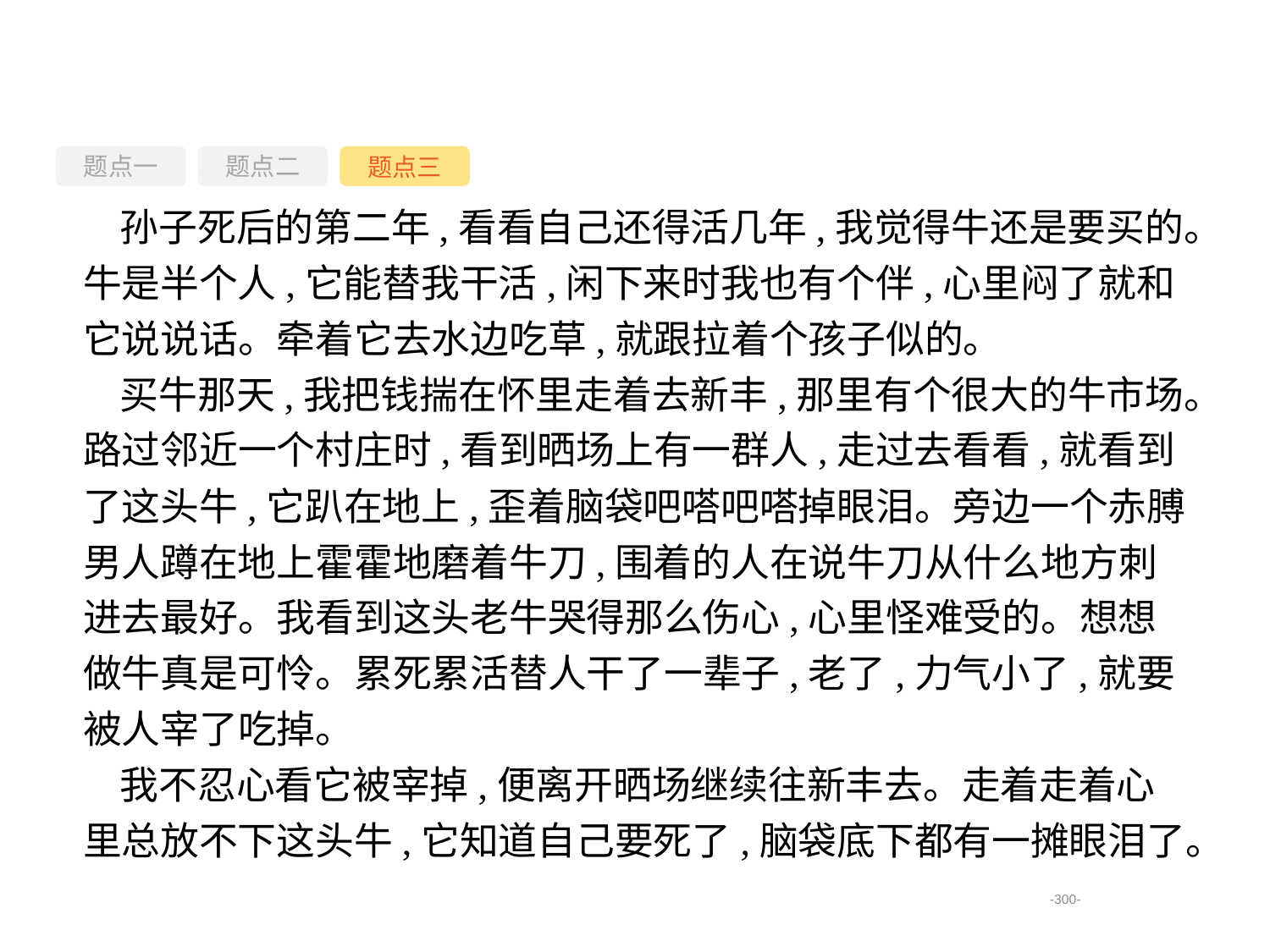

题点一
题点三
题点二
孙子死后的第二年,看看自己还得活几年,我觉得牛还是要买的。牛是半个人,它能替我干活,闲下来时我也有个伴,心里闷了就和它说说话。牵着它去水边吃草,就跟拉着个孩子似的。
买牛那天,我把钱揣在怀里走着去新丰,那里有个很大的牛市场。路过邻近一个村庄时,看到晒场上有一群人,走过去看看,就看到了这头牛,它趴在地上,歪着脑袋吧嗒吧嗒掉眼泪。旁边一个赤膊男人蹲在地上霍霍地磨着牛刀,围着的人在说牛刀从什么地方刺进去最好。我看到这头老牛哭得那么伤心,心里怪难受的。想想做牛真是可怜。累死累活替人干了一辈子,老了,力气小了,就要被人宰了吃掉。
我不忍心看它被宰掉,便离开晒场继续往新丰去。走着走着心里总放不下这头牛,它知道自己要死了,脑袋底下都有一摊眼泪了。
-300-